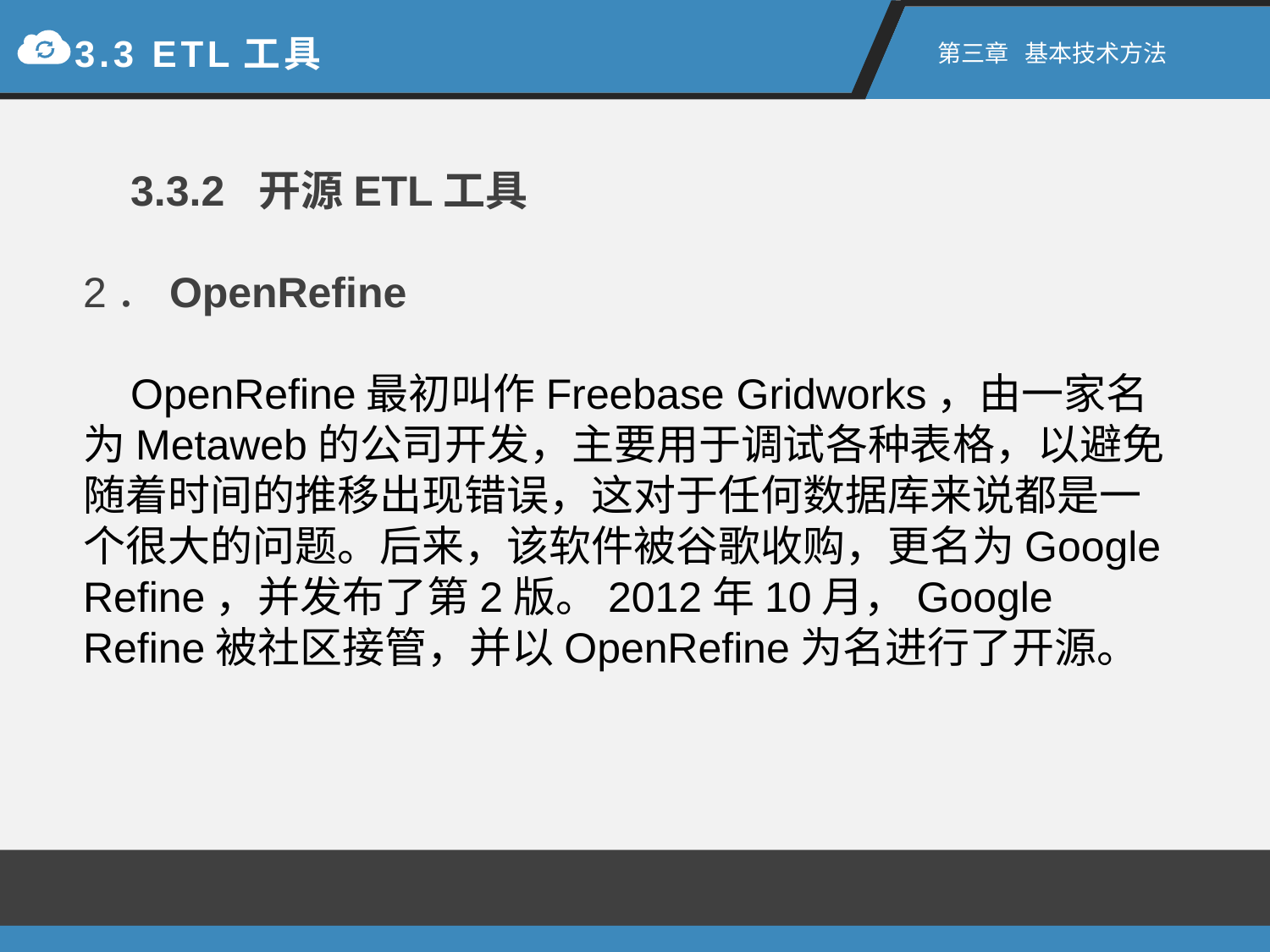

3.3 ETL工具

第三章   基本技术方法
    3.3.2  开源ETL工具

2．OpenRefine

    OpenRefine最初叫作Freebase Gridworks，由一家名为Metaweb的公司开发，主要用于调试各种表格，以避免随着时间的推移出现错误，这对于任何数据库来说都是一个很大的问题。后来，该软件被谷歌收购，更名为Google Refine，并发布了第2版。2012年10月，Google Refine被社区接管，并以OpenRefine为名进行了开源。